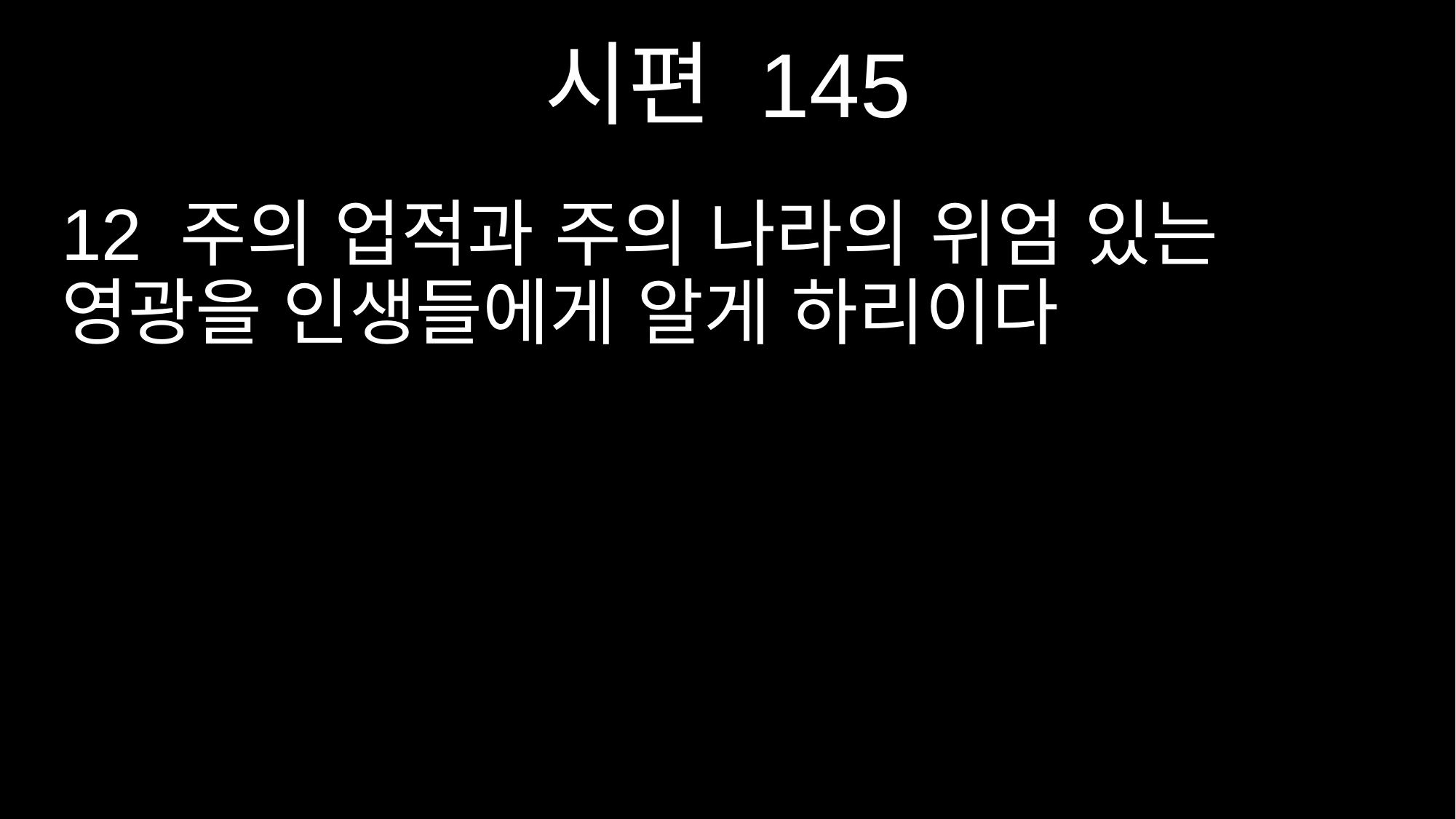

시편 145
12 주의 업적과 주의 나라의 위엄 있는 영광을 인생들에게 알게 하리이다